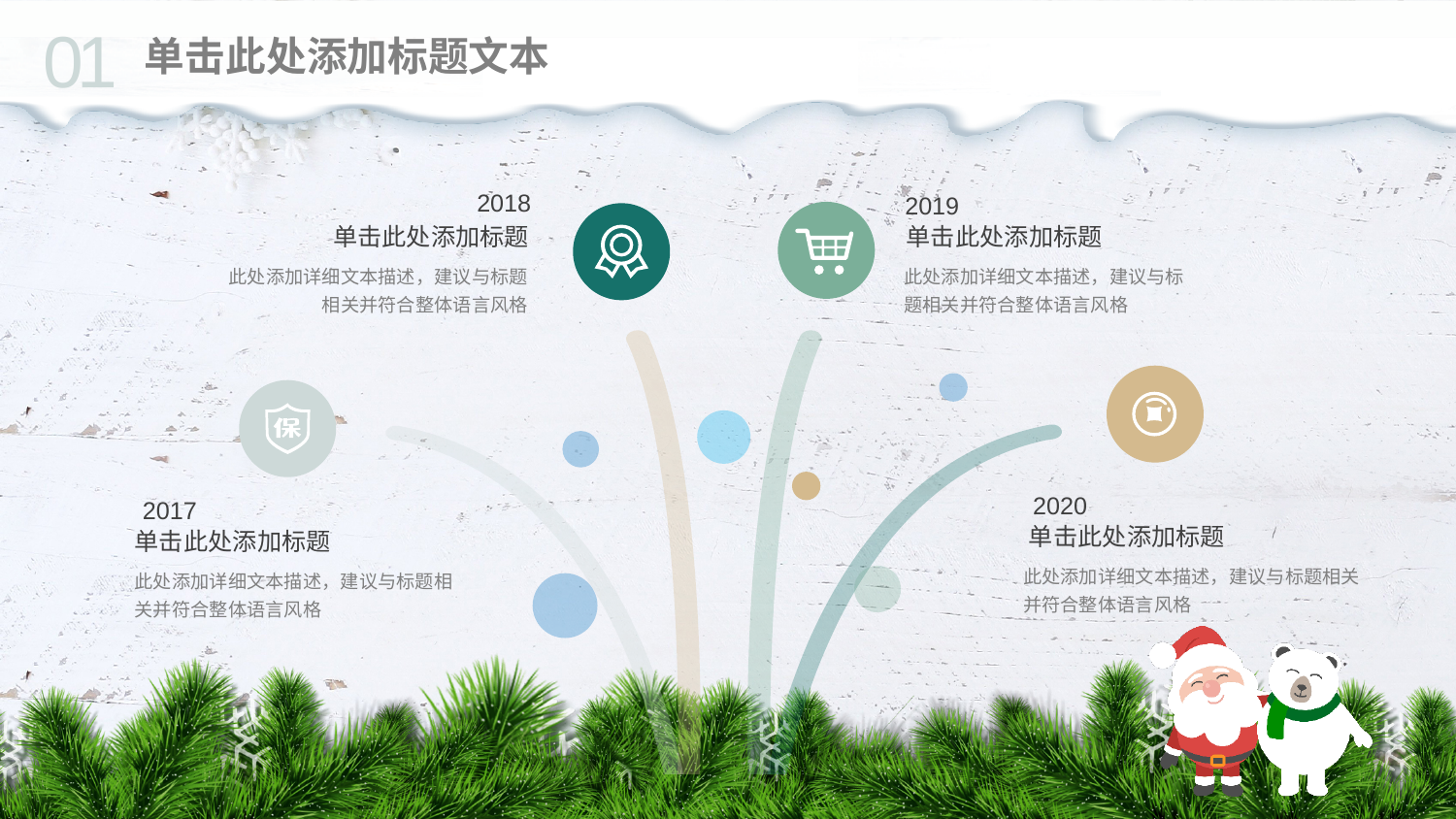

01
单击此处添加标题文本
2018
单击此处添加标题
此处添加详细文本描述，建议与标题相关并符合整体语言风格
2019
单击此处添加标题
此处添加详细文本描述，建议与标题相关并符合整体语言风格

2020
单击此处添加标题
此处添加详细文本描述，建议与标题相关并符合整体语言风格
2017
单击此处添加标题
此处添加详细文本描述，建议与标题相关并符合整体语言风格